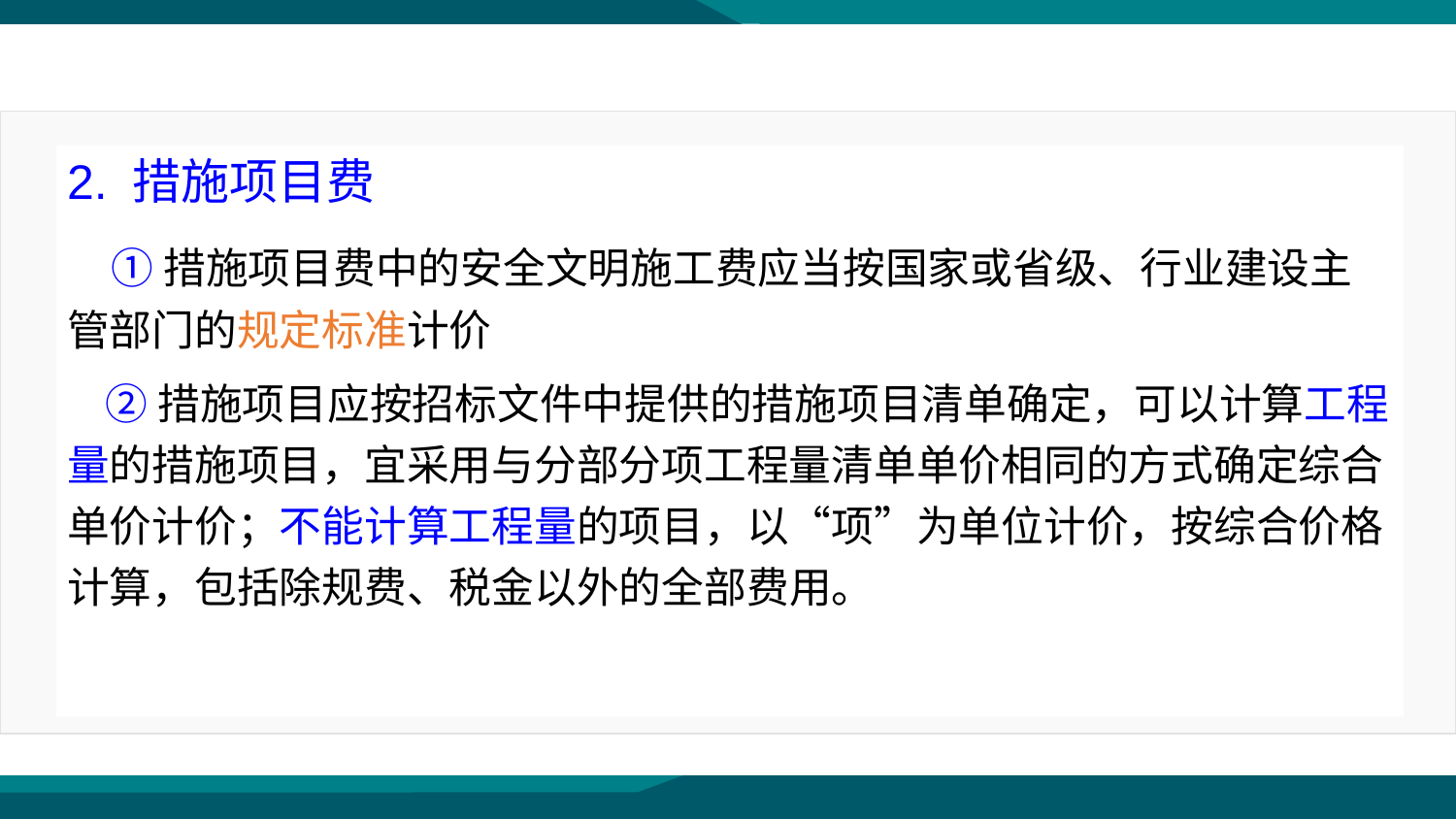

2. 措施项目费
    ①措施项目费中的安全文明施工费应当按国家或省级、行业建设主管部门的规定标准计价
    ②措施项目应按招标文件中提供的措施项目清单确定，可以计算工程量的措施项目，宜采用与分部分项工程量清单单价相同的方式确定综合单价计价；不能计算工程量的项目，以“项”为单位计价，按综合价格计算，包括除规费、税金以外的全部费用。